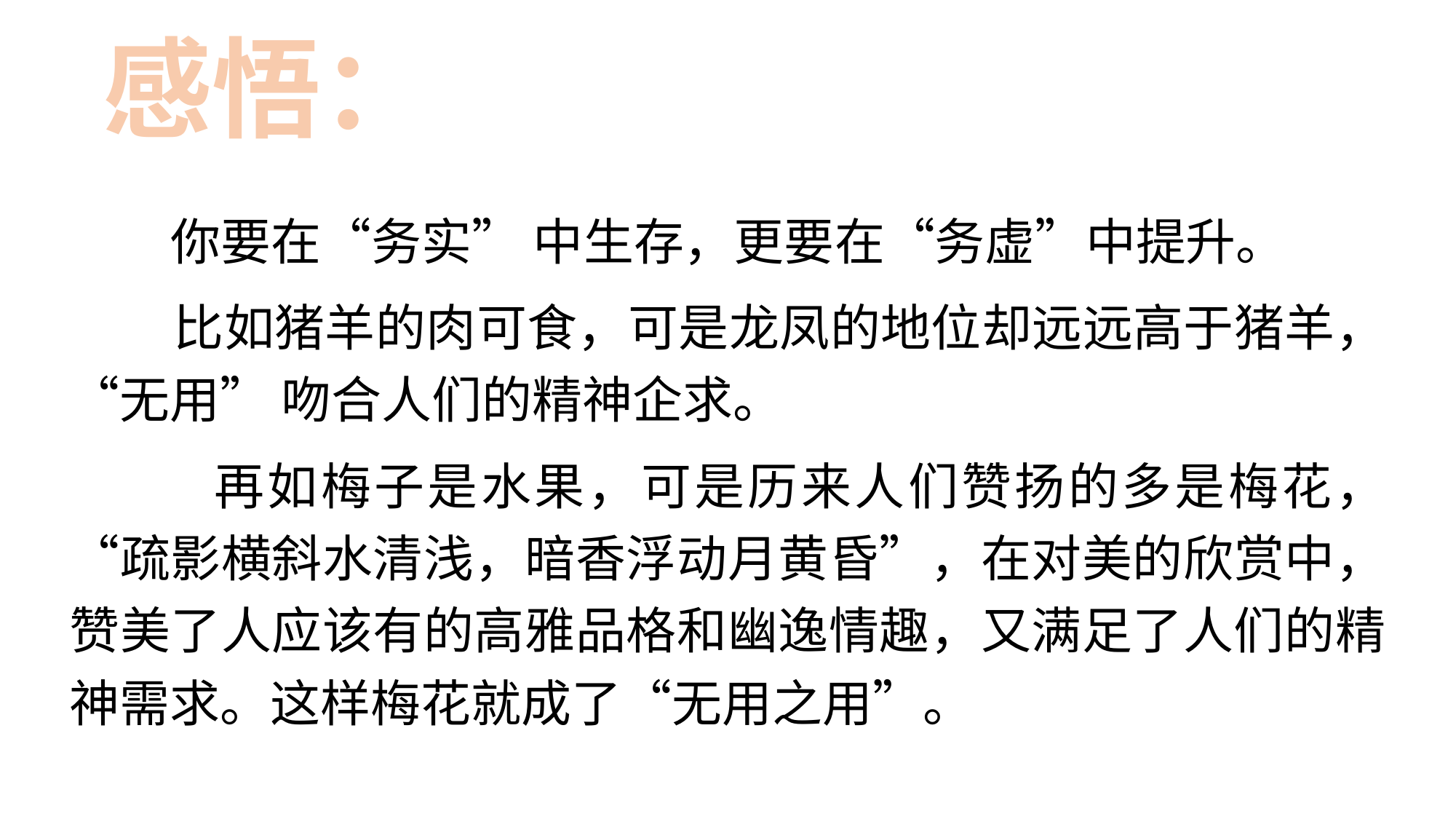

感悟：
        你要在“务实” 中生存，更要在“务虚”中提升。
        比如猪羊的肉可食，可是龙凤的地位却远远高于猪羊，“无用” 吻合人们的精神企求。
         再如梅子是水果，可是历来人们赞扬的多是梅花，“疏影横斜水清浅，暗香浮动月黄昏”，在对美的欣赏中，赞美了人应该有的高雅品格和幽逸情趣，又满足了人们的精神需求。这样梅花就成了“无用之用”。